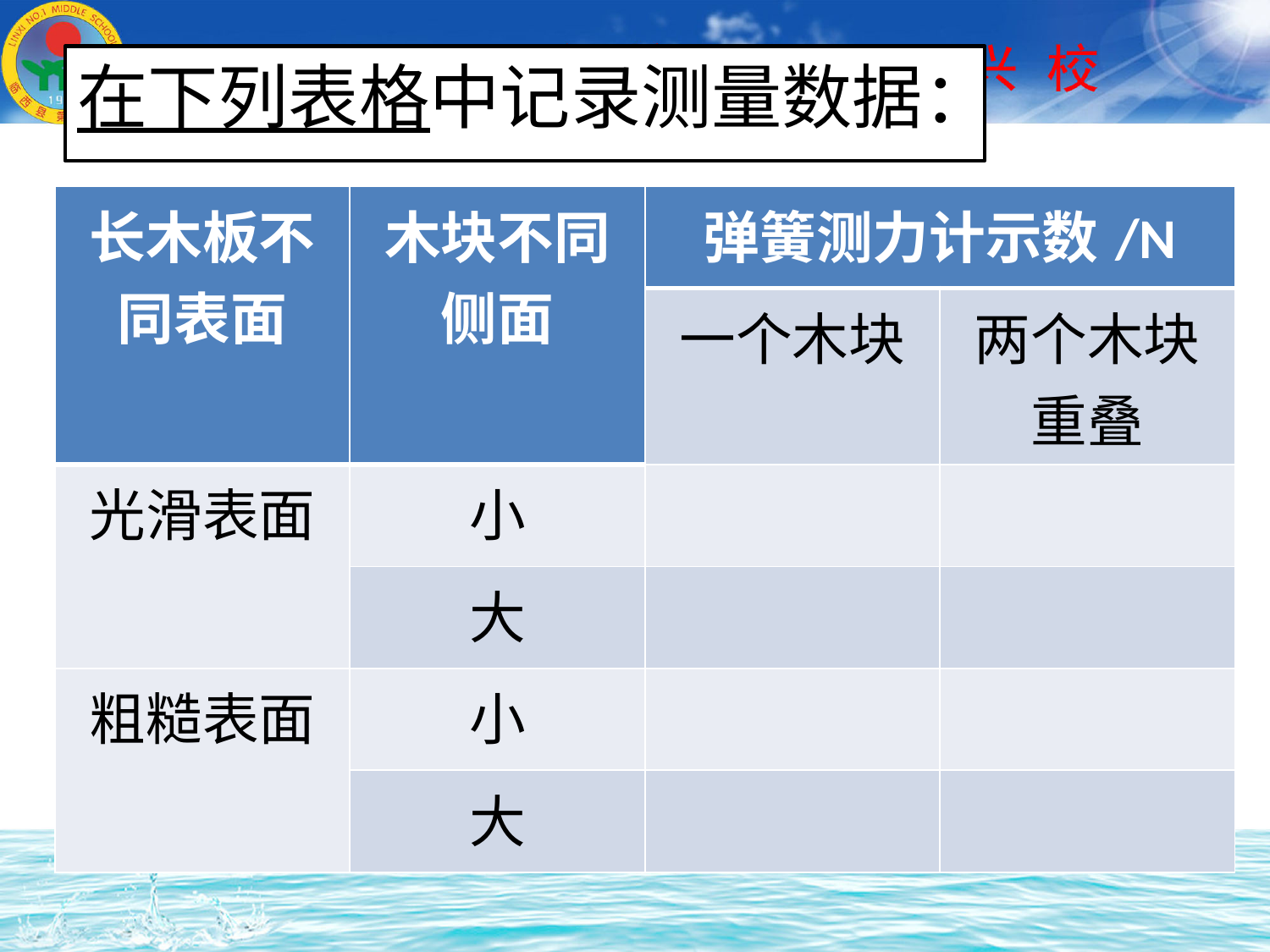

在下列表格中记录测量数据：
| 长木板不同表面 | 木块不同侧面 | 弹簧测力计示数/N |  |
| --- | --- | --- | --- |
|  |  | 一个木块 | 两个木块重叠 |
| 光滑表面 | 小 |  |  |
|  | 大 |  |  |
| 粗糙表面 | 小 |  |  |
|  | 大 |  |  |